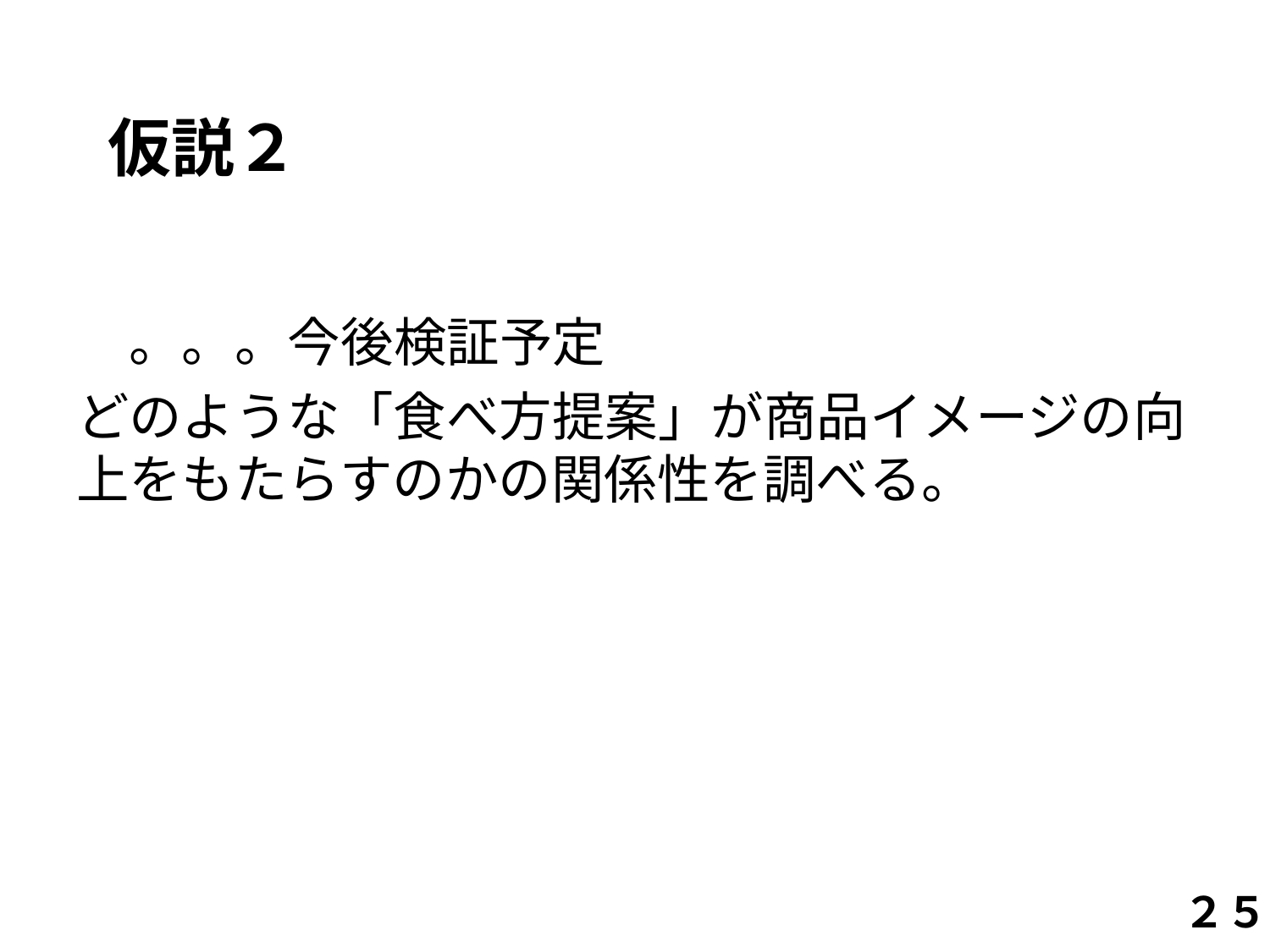

# 仮説２

　。。。今後検証予定
どのような「食べ方提案」が商品イメージの向上をもたらすのかの関係性を調べる。

２５